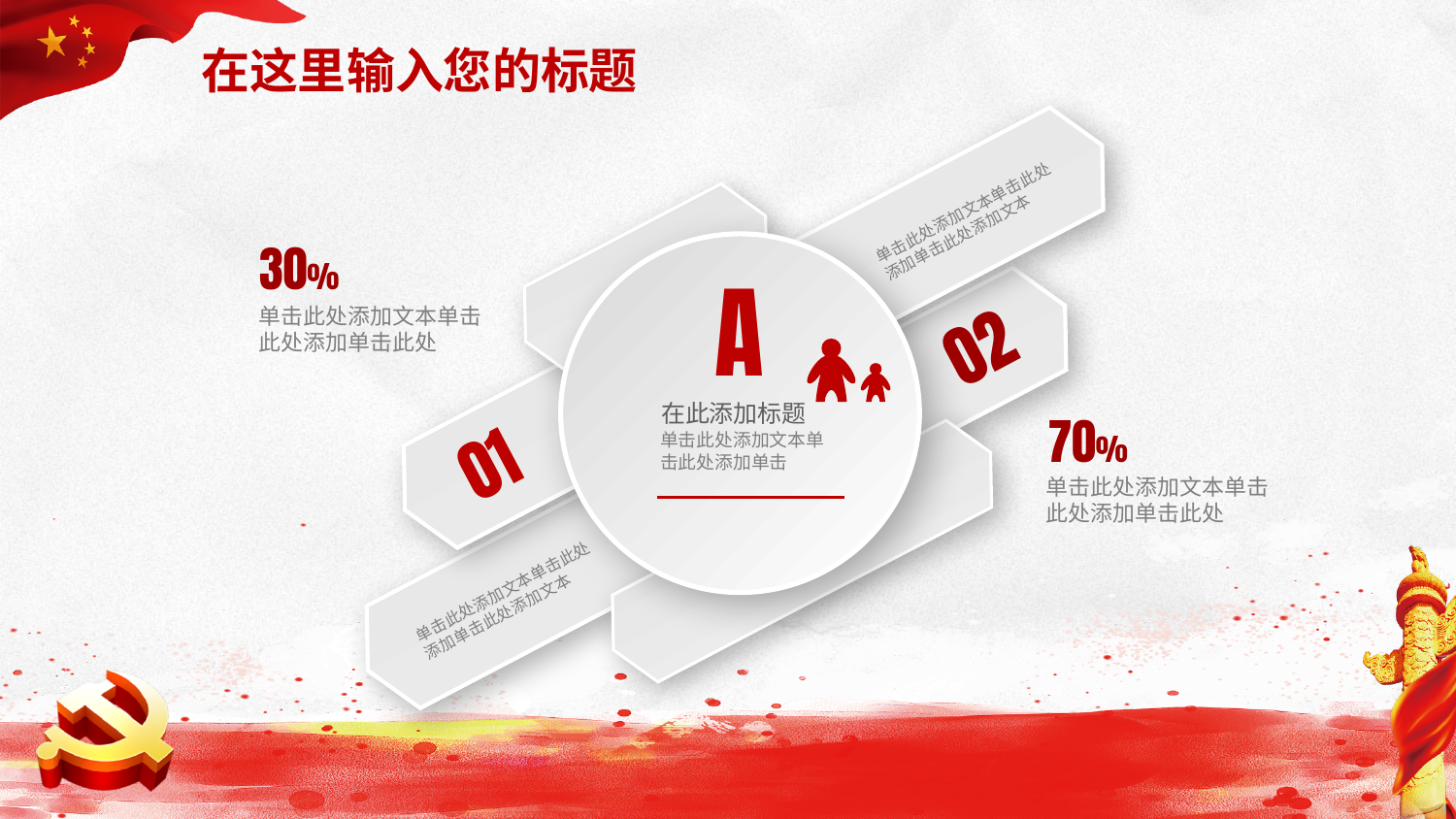

在这里输入您的标题
单击此处添加文本单击此处添加单击此处添加文本
`
01

A

在此添加标题
单击此处添加文本单击此处添加单击
30%
单击此处添加文本单击此处添加单击此处
02

单击此处添加文本单击此处添加单击此处添加文本
70%
单击此处添加文本单击此处添加单击此处